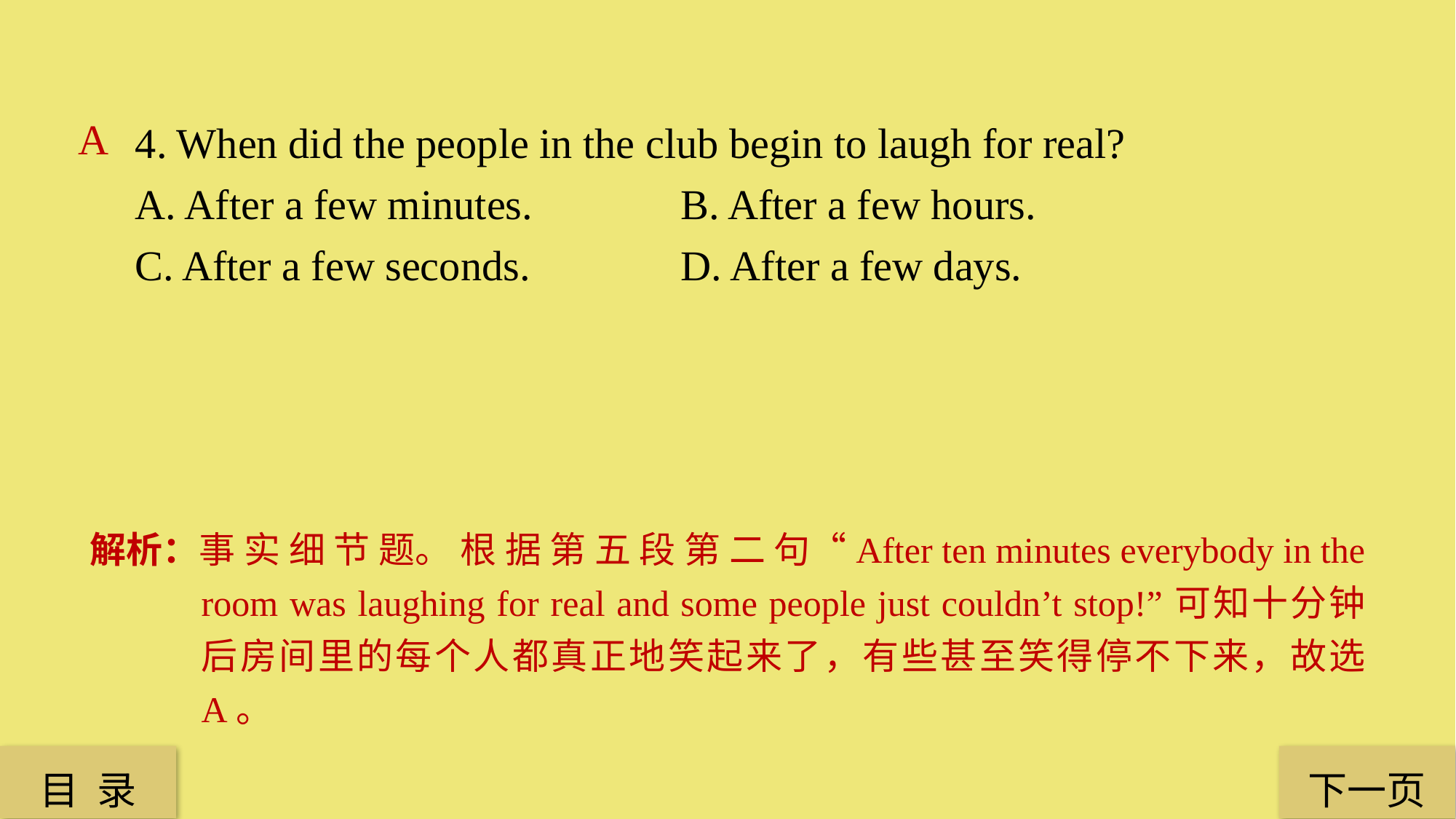

4. When did the people in the club begin to laugh for real?
A. After a few minutes. 		B. After a few hours.
C. After a few seconds. 		D. After a few days.
A
解析：事 实 细 节 题。 根 据 第 五 段 第 二 句“After ten minutes everybody in the room was laughing for real and some people just couldn’t stop!”可知十分钟后房间里的每个人都真正地笑起来了，有些甚至笑得停不下来，故选 A。